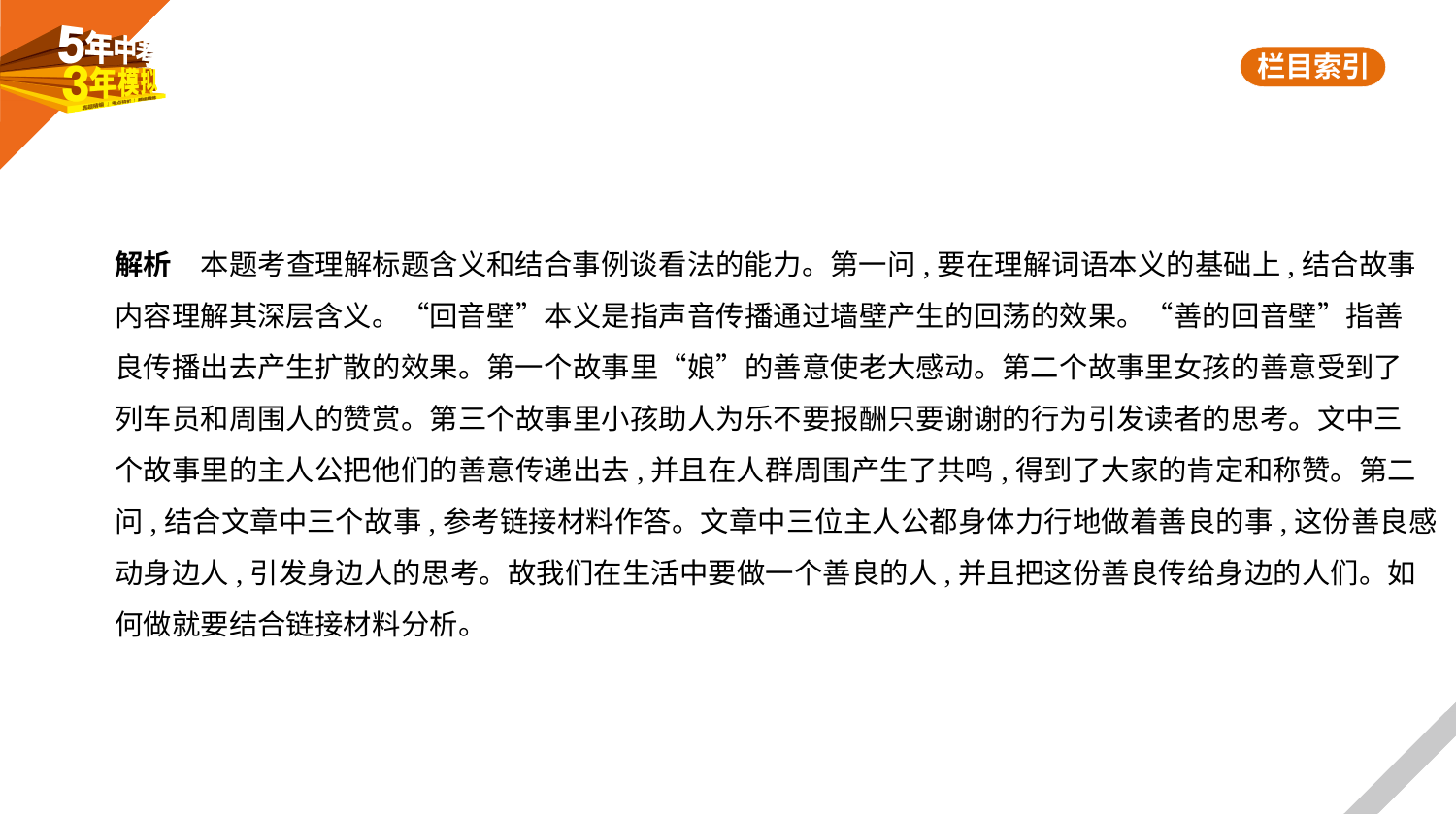

解析　本题考查理解标题含义和结合事例谈看法的能力。第一问,要在理解词语本义的基础上,结合故事
内容理解其深层含义。“回音壁”本义是指声音传播通过墙壁产生的回荡的效果。“善的回音壁”指善
良传播出去产生扩散的效果。第一个故事里“娘”的善意使老大感动。第二个故事里女孩的善意受到了
列车员和周围人的赞赏。第三个故事里小孩助人为乐不要报酬只要谢谢的行为引发读者的思考。文中三
个故事里的主人公把他们的善意传递出去,并且在人群周围产生了共鸣,得到了大家的肯定和称赞。第二
问,结合文章中三个故事,参考链接材料作答。文章中三位主人公都身体力行地做着善良的事,这份善良感
动身边人,引发身边人的思考。故我们在生活中要做一个善良的人,并且把这份善良传给身边的人们。如
何做就要结合链接材料分析。